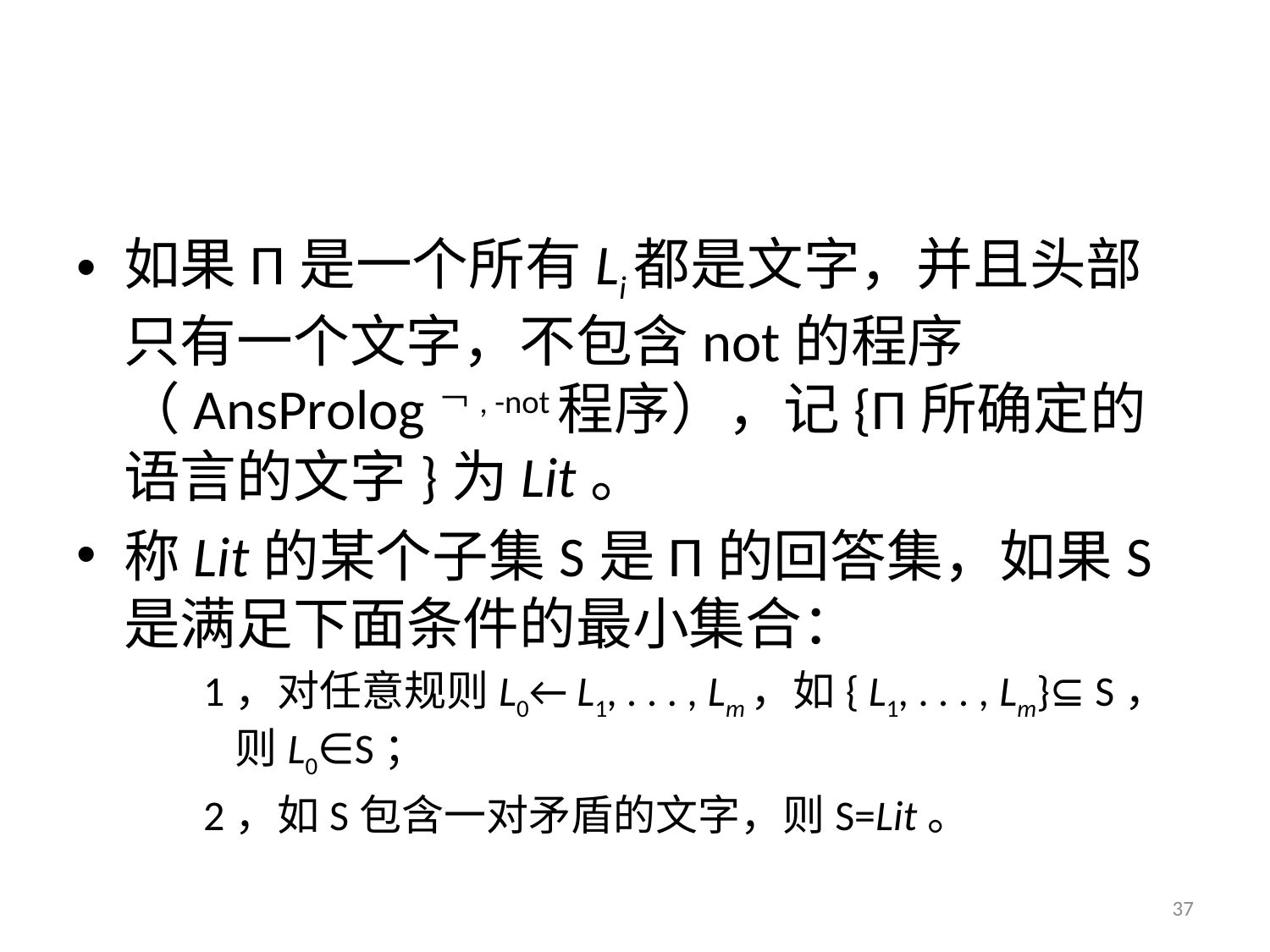

如果Π是一个所有Li都是文字，并且头部只有一个文字，不包含not的程序（AnsProlog￢, -not程序），记{Π所确定的语言的文字}为Lit。
称Lit的某个子集S是Π的回答集，如果S是满足下面条件的最小集合：
1，对任意规则L0← L1, . . . , Lm，如{ L1, . . . , Lm}⊆ S，则L0∈S；
2，如S包含一对矛盾的文字，则S=Lit。
37